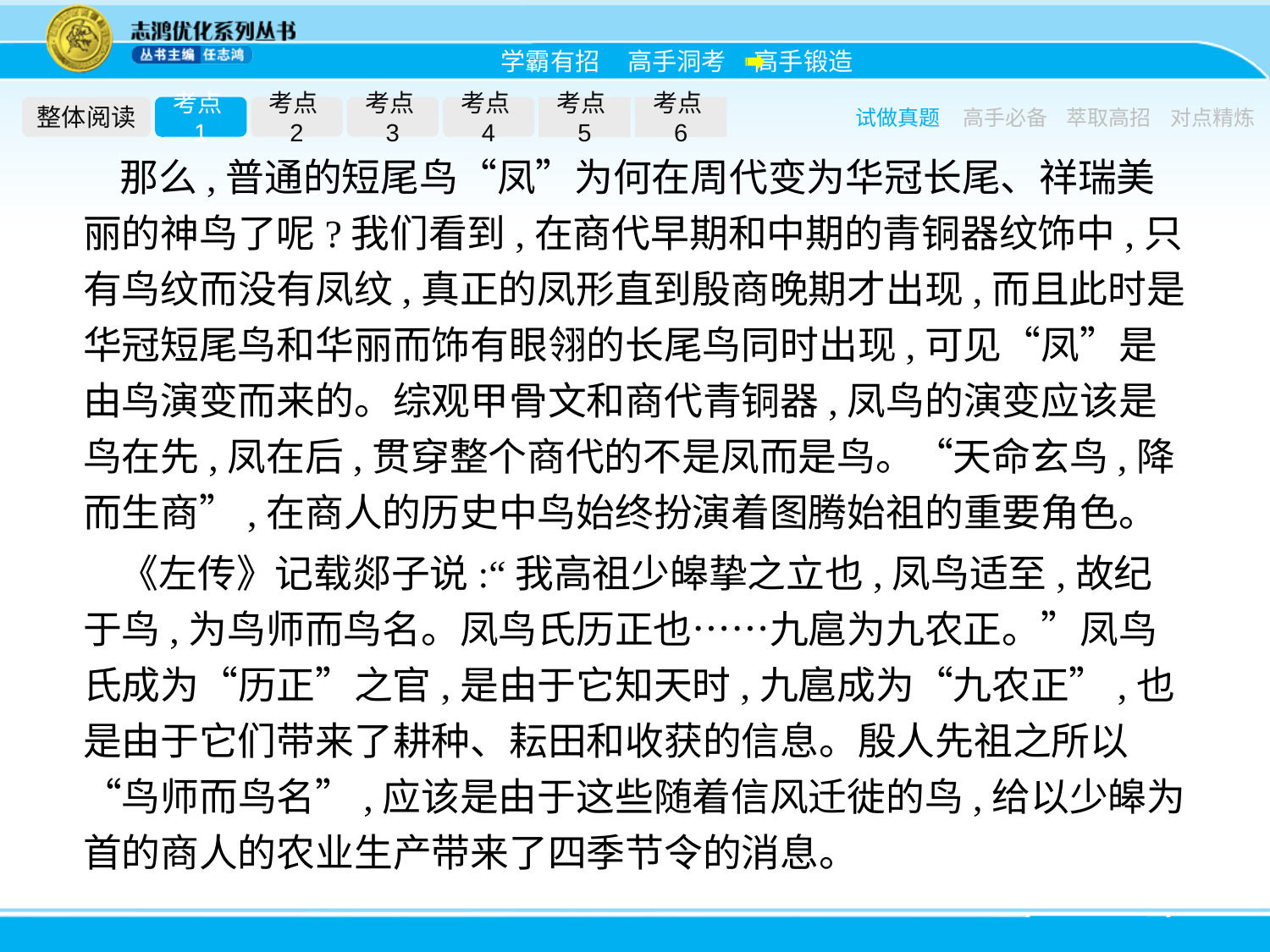

整体阅读
考点1
考点2
考点3
考点4
考点5
考点6
试做真题
高手必备
萃取高招
对点精炼
那么,普通的短尾鸟“凤”为何在周代变为华冠长尾、祥瑞美丽的神鸟了呢?我们看到,在商代早期和中期的青铜器纹饰中,只有鸟纹而没有凤纹,真正的凤形直到殷商晚期才出现,而且此时是华冠短尾鸟和华丽而饰有眼翎的长尾鸟同时出现,可见“凤”是由鸟演变而来的。综观甲骨文和商代青铜器,凤鸟的演变应该是鸟在先,凤在后,贯穿整个商代的不是凤而是鸟。“天命玄鸟,降而生商”,在商人的历史中鸟始终扮演着图腾始祖的重要角色。
《左传》记载郯子说:“我高祖少皞挚之立也,凤鸟适至,故纪于鸟,为鸟师而鸟名。凤鸟氏历正也……九扈为九农正。”凤鸟氏成为“历正”之官,是由于它知天时,九扈成为“九农正”,也是由于它们带来了耕种、耘田和收获的信息。殷人先祖之所以“鸟师而鸟名”,应该是由于这些随着信风迁徙的鸟,给以少皞为首的商人的农业生产带来了四季节令的消息。